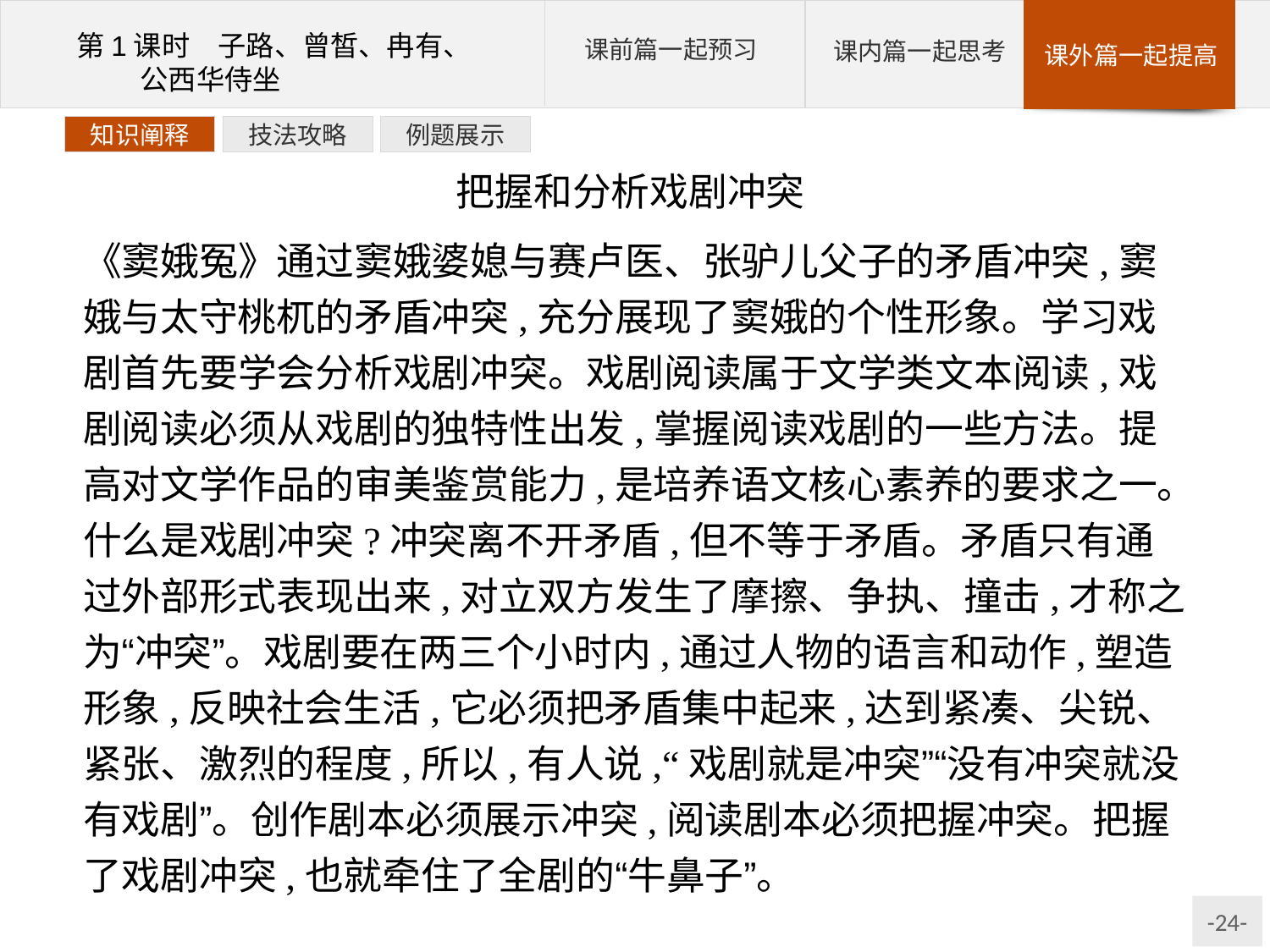

例题展示
技法攻略
知识阐释
把握和分析戏剧冲突
《窦娥冤》通过窦娥婆媳与赛卢医、张驴儿父子的矛盾冲突,窦娥与太守桃杌的矛盾冲突,充分展现了窦娥的个性形象。学习戏剧首先要学会分析戏剧冲突。戏剧阅读属于文学类文本阅读,戏剧阅读必须从戏剧的独特性出发,掌握阅读戏剧的一些方法。提高对文学作品的审美鉴赏能力,是培养语文核心素养的要求之一。
什么是戏剧冲突?冲突离不开矛盾,但不等于矛盾。矛盾只有通过外部形式表现出来,对立双方发生了摩擦、争执、撞击,才称之为“冲突”。戏剧要在两三个小时内,通过人物的语言和动作,塑造形象,反映社会生活,它必须把矛盾集中起来,达到紧凑、尖锐、紧张、激烈的程度,所以,有人说,“戏剧就是冲突”“没有冲突就没有戏剧”。创作剧本必须展示冲突,阅读剧本必须把握冲突。把握了戏剧冲突,也就牵住了全剧的“牛鼻子”。